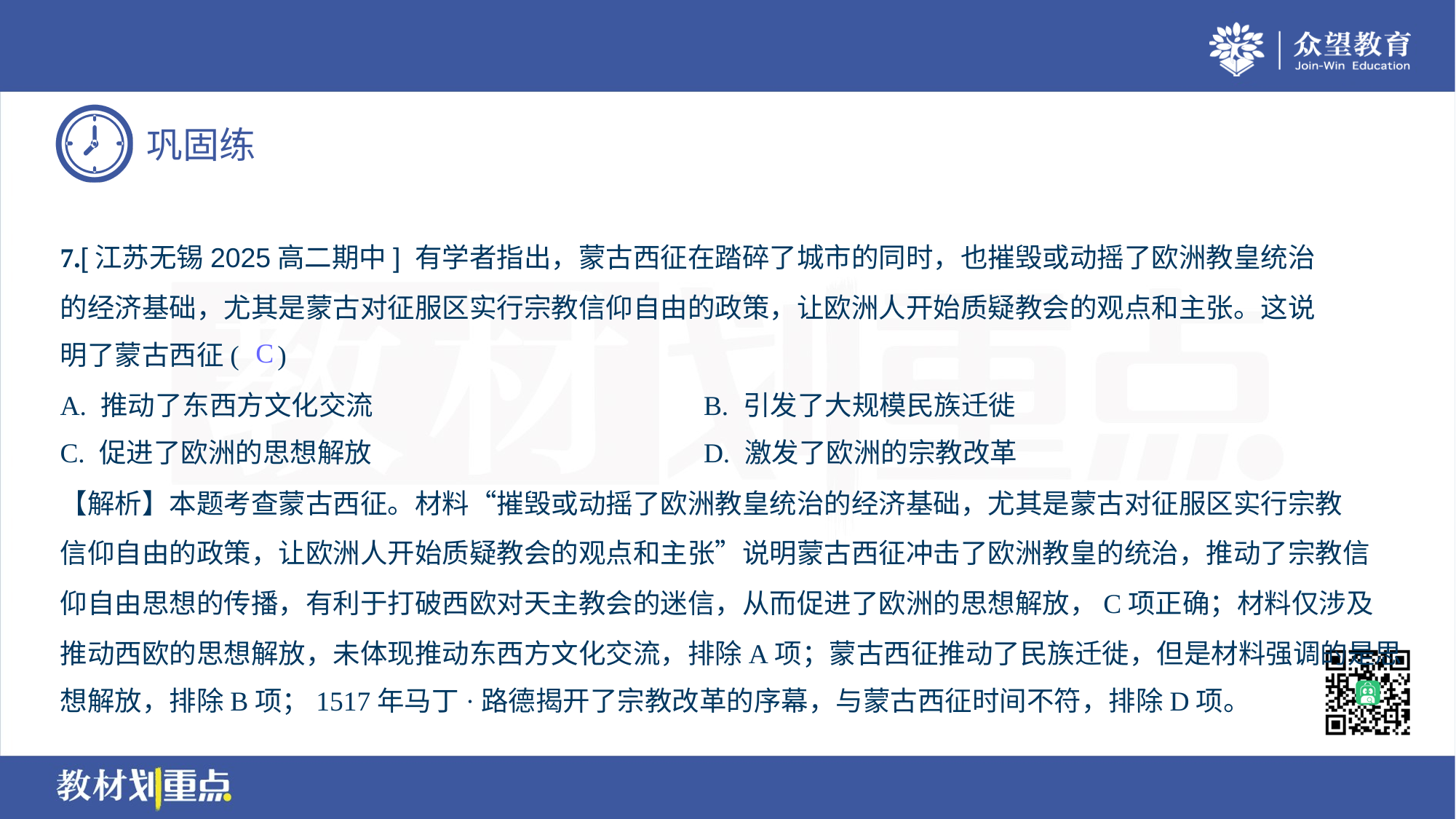

7.[江苏无锡2025高二期中] 有学者指出，蒙古西征在踏碎了城市的同时，也摧毁或动摇了欧洲教皇统治
的经济基础，尤其是蒙古对征服区实行宗教信仰自由的政策，让欧洲人开始质疑教会的观点和主张。这说
明了蒙古西征(     )
C
A. 推动了东西方文化交流	B. 引发了大规模民族迁徙
C. 促进了欧洲的思想解放	D. 激发了欧洲的宗教改革
【解析】本题考查蒙古西征。材料“摧毁或动摇了欧洲教皇统治的经济基础，尤其是蒙古对征服区实行宗教
信仰自由的政策，让欧洲人开始质疑教会的观点和主张”说明蒙古西征冲击了欧洲教皇的统治，推动了宗教信
仰自由思想的传播，有利于打破西欧对天主教会的迷信，从而促进了欧洲的思想解放，C项正确；材料仅涉及
推动西欧的思想解放，未体现推动东西方文化交流，排除A项；蒙古西征推动了民族迁徙，但是材料强调的是思
想解放，排除B项；1517年马丁·路德揭开了宗教改革的序幕，与蒙古西征时间不符，排除D项。